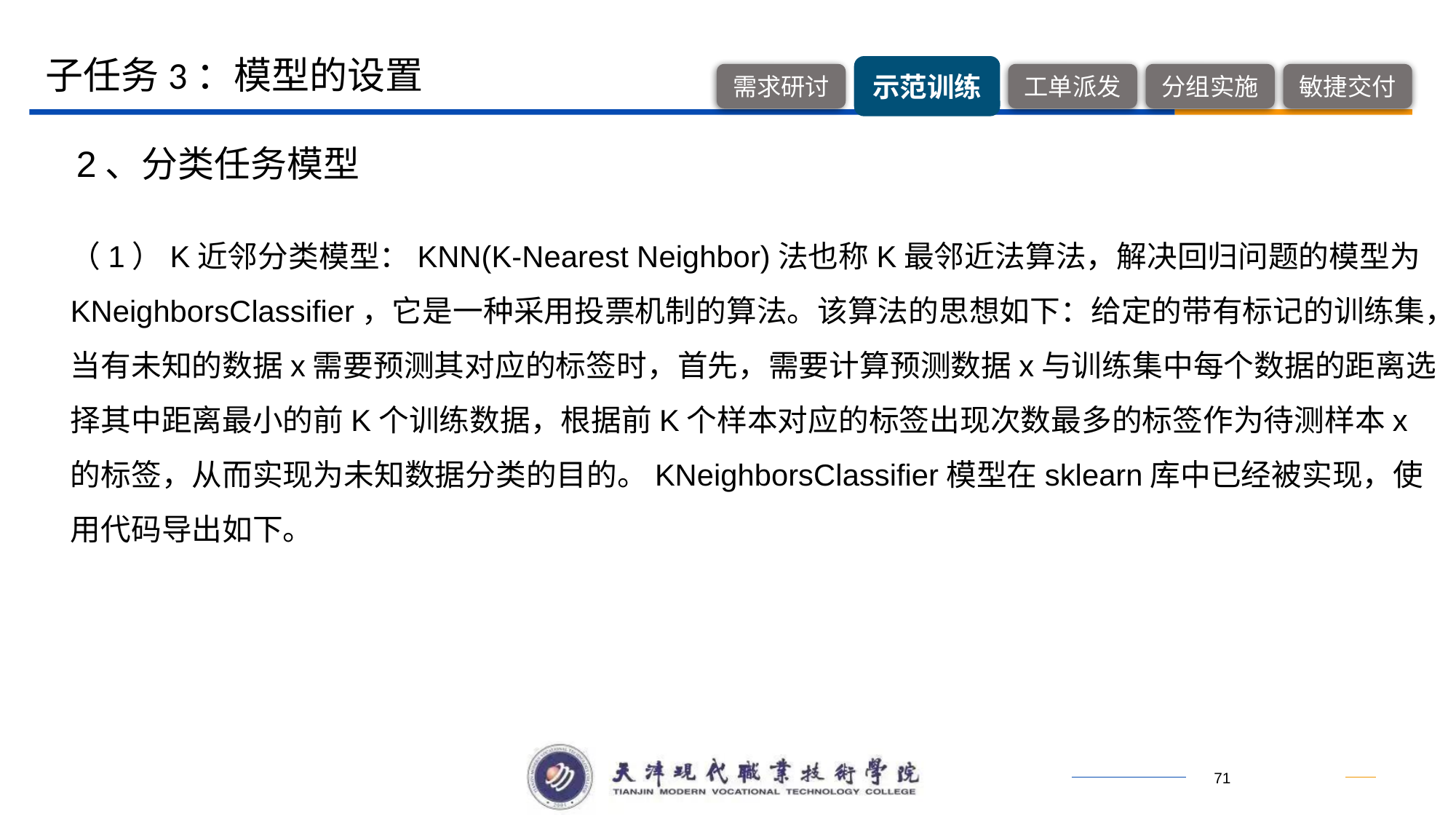

子任务3：模型的设置

2、分类任务模型
（1）K近邻分类模型：KNN(K-Nearest Neighbor)法也称K最邻近法算法，解决回归问题的模型为KNeighborsClassifier，它是一种采用投票机制的算法。该算法的思想如下：给定的带有标记的训练集，当有未知的数据x需要预测其对应的标签时，首先，需要计算预测数据x与训练集中每个数据的距离选择其中距离最小的前K个训练数据，根据前K个样本对应的标签出现次数最多的标签作为待测样本x的标签，从而实现为未知数据分类的目的。KNeighborsClassifier模型在sklearn库中已经被实现，使用代码导出如下。